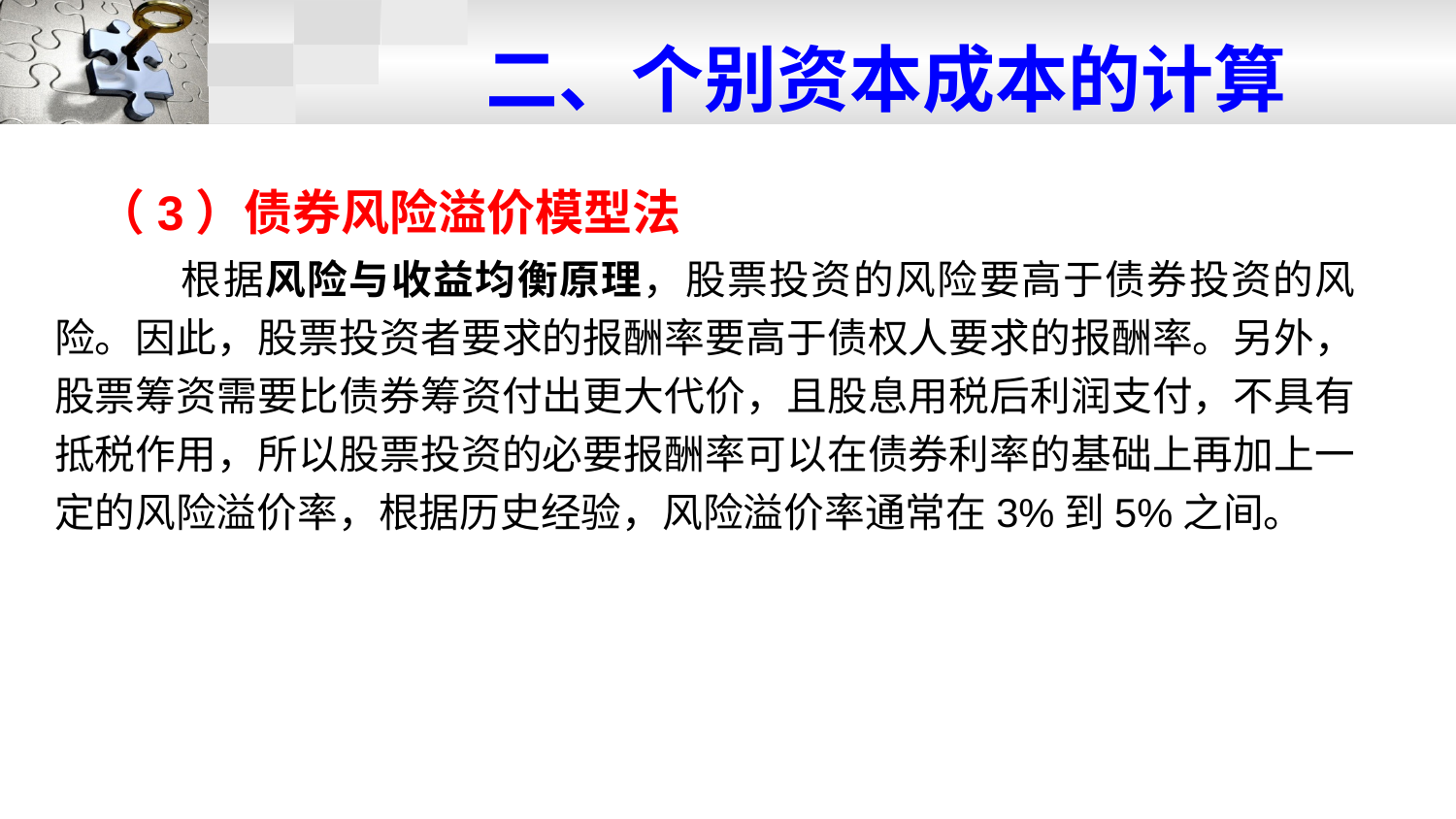

二、个别资本成本的计算
（3）债券风险溢价模型法
       根据风险与收益均衡原理，股票投资的风险要高于债券投资的风险。因此，股票投资者要求的报酬率要高于债权人要求的报酬率。另外，股票筹资需要比债券筹资付出更大代价，且股息用税后利润支付，不具有抵税作用，所以股票投资的必要报酬率可以在债券利率的基础上再加上一定的风险溢价率，根据历史经验，风险溢价率通常在3%到5%之间。